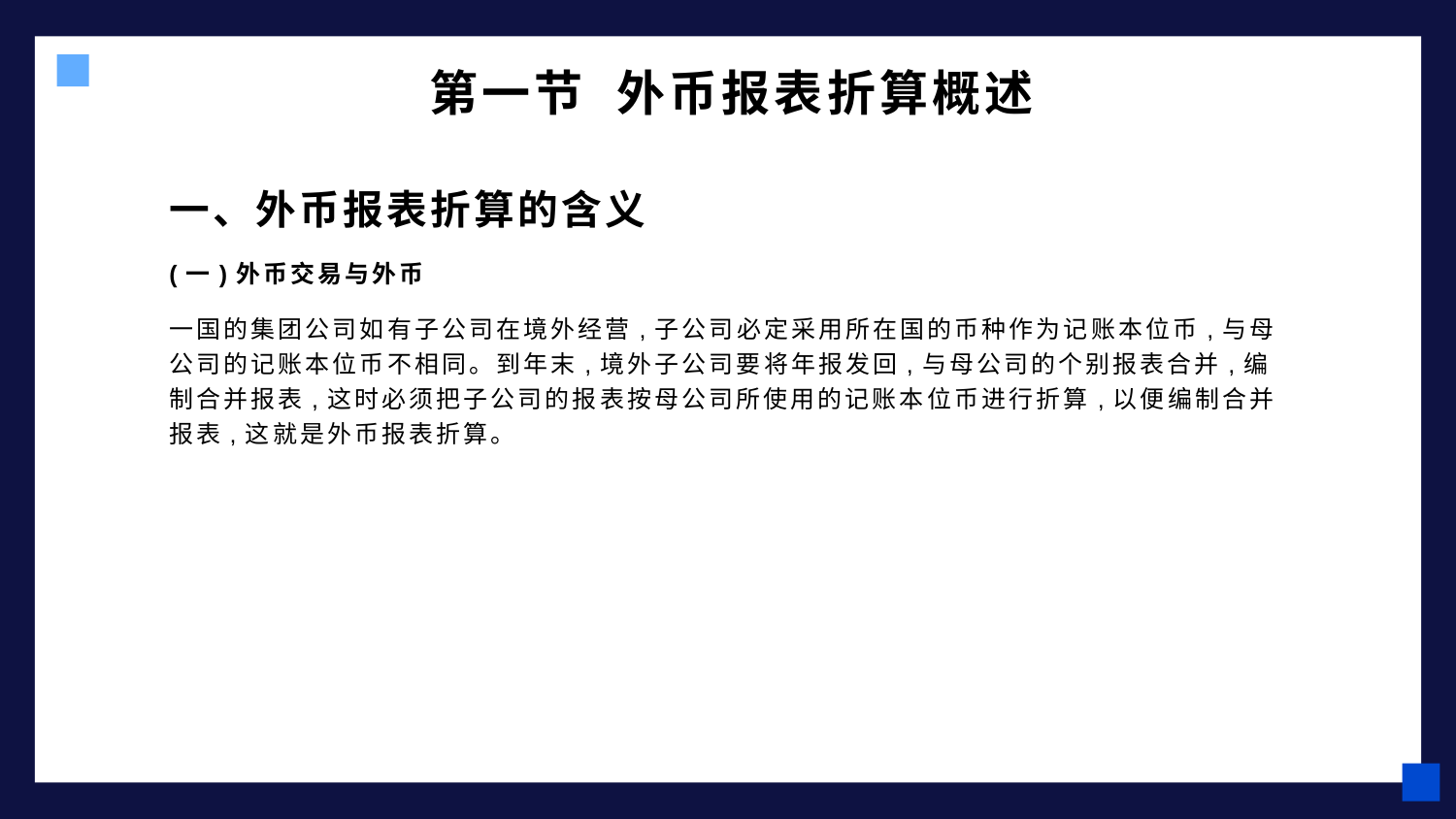

# 第一节  外币报表折算概述
一、外币报表折算的含义
(一)外币交易与外币
一国的集团公司如有子公司在境外经营,子公司必定采用所在国的币种作为记账本位币,与母公司的记账本位币不相同。到年末,境外子公司要将年报发回,与母公司的个别报表合并,编制合并报表,这时必须把子公司的报表按母公司所使用的记账本位币进行折算,以便编制合并报表,这就是外币报表折算。